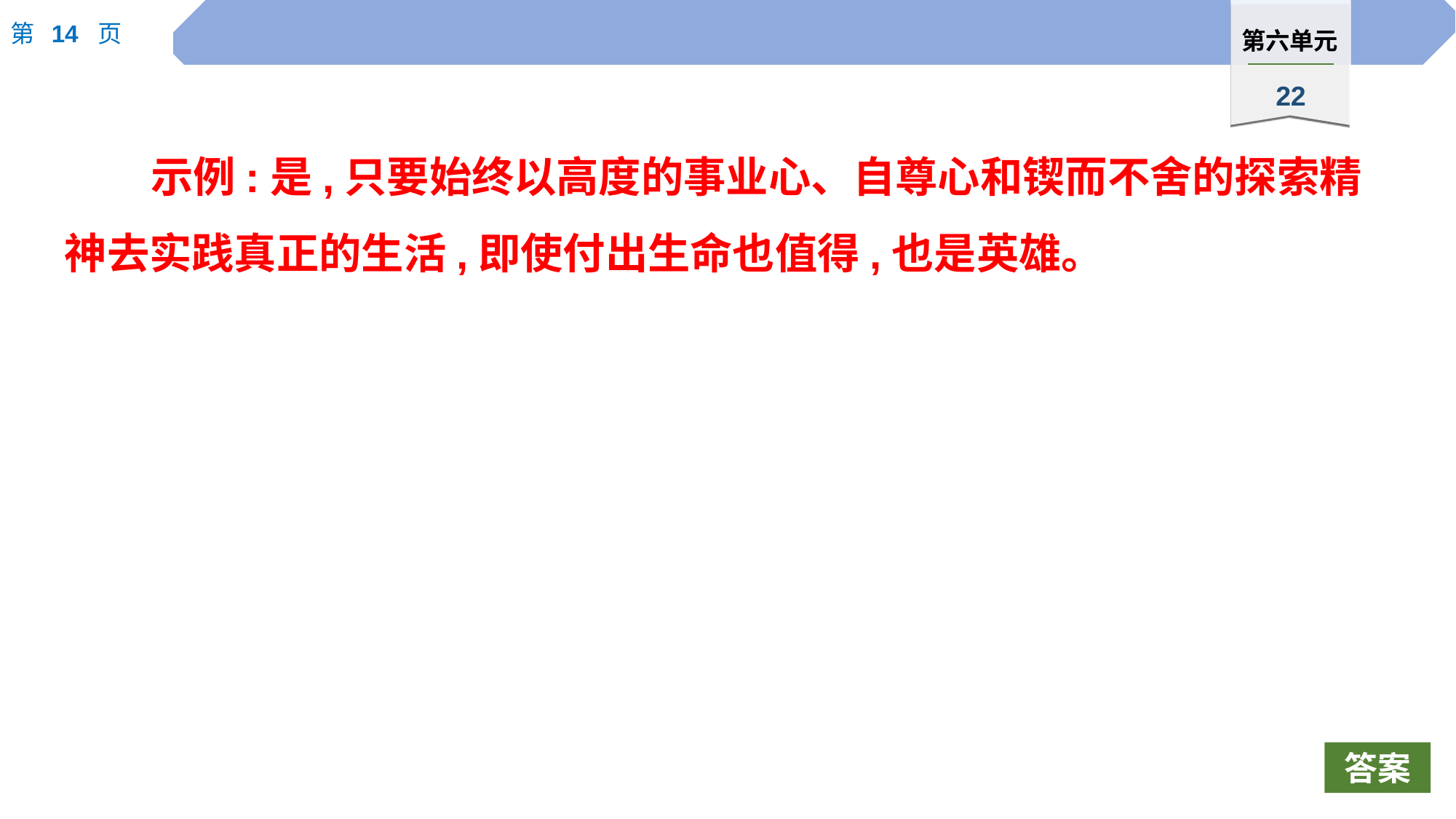

示例:是,只要始终以高度的事业心、自尊心和锲而不舍的探索精神去实践真正的生活,即使付出生命也值得,也是英雄。
答案